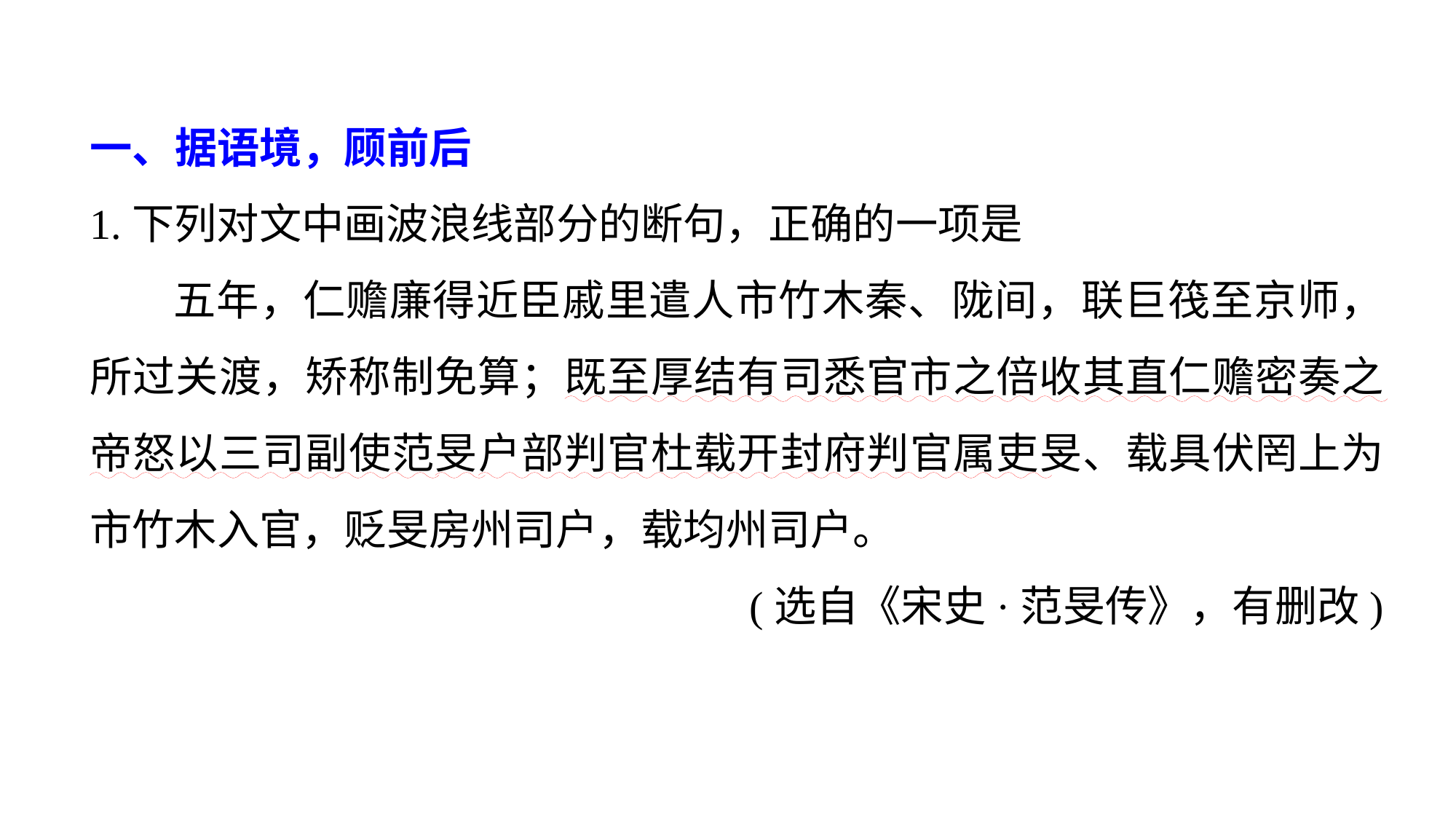

一、据语境，顾前后
1.下列对文中画波浪线部分的断句，正确的一项是
       五年，仁赡廉得近臣戚里遣人市竹木秦、陇间，联巨筏至京师，所过关渡，矫称制免算；既至厚结有司悉官市之倍收其直仁赡密奏之帝怒以三司副使范旻户部判官杜载开封府判官属吏旻、载具伏罔上为市竹木入官，贬旻房州司户，载均州司户。
(选自《宋史·范旻传》，有删改)